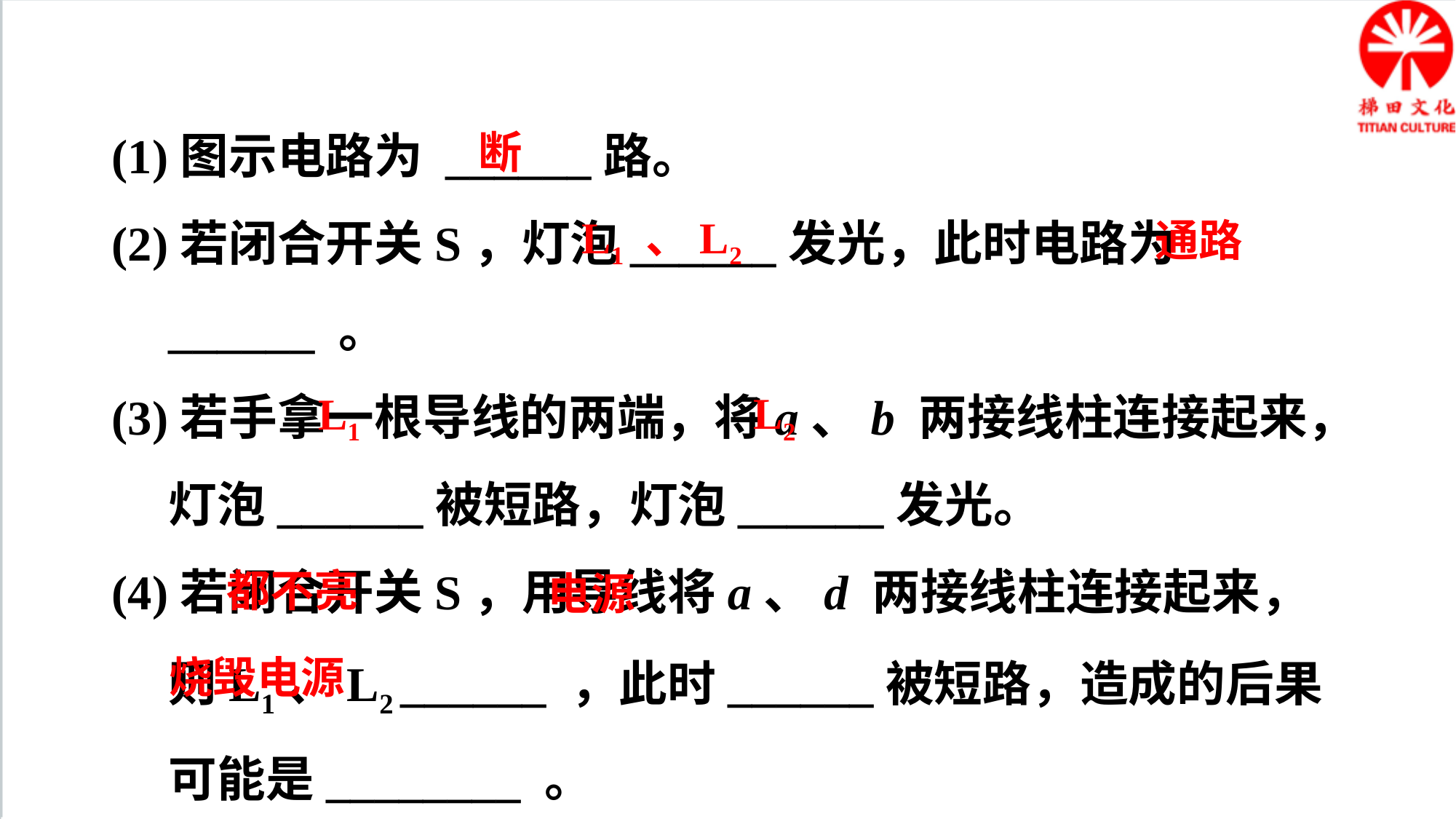

(1)图示电路为 ______路。
(2)若闭合开关S，灯泡______发光，此时电路为 ______ 。
(3)若手拿一根导线的两端，将a、b 两接线柱连接起来，灯泡______被短路，灯泡______发光。
(4)若闭合开关S，用导线将a、d 两接线柱连接起来，则L1、L2 ______ ，此时______被短路，造成的后果可能是________ 。
断
L1 、L2
通路
L2
L1
都不亮
电源
烧毁电源